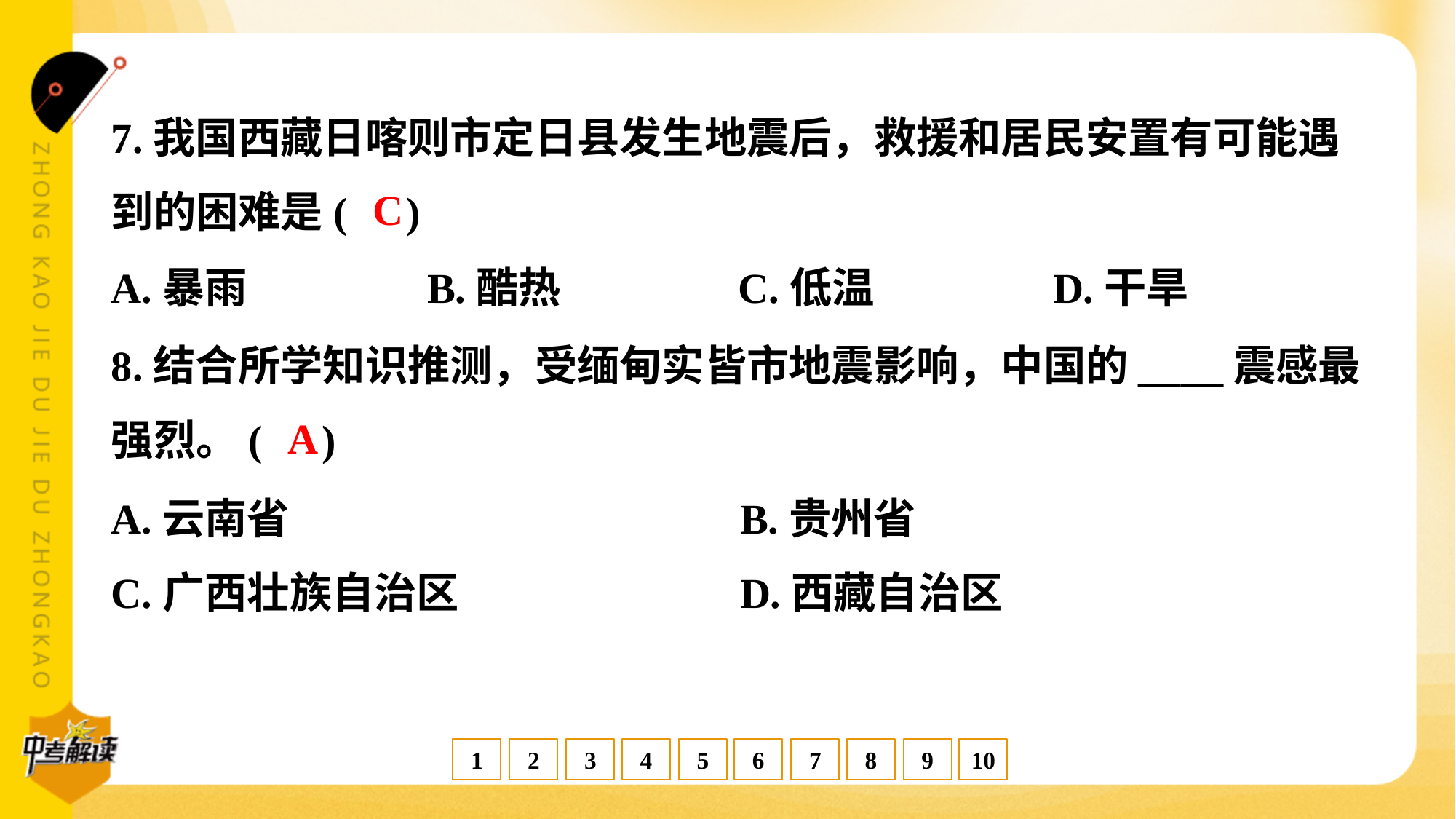

7.我国西藏日喀则市定日县发生地震后，救援和居民安置有可能遇
到的困难是(     )
C
A.暴雨	B.酷热	C.低温	D.干旱
8.结合所学知识推测，受缅甸实皆市地震影响，中国的____震感最
强烈。(     )
A
A.云南省	B.贵州省
C.广西壮族自治区	D.西藏自治区